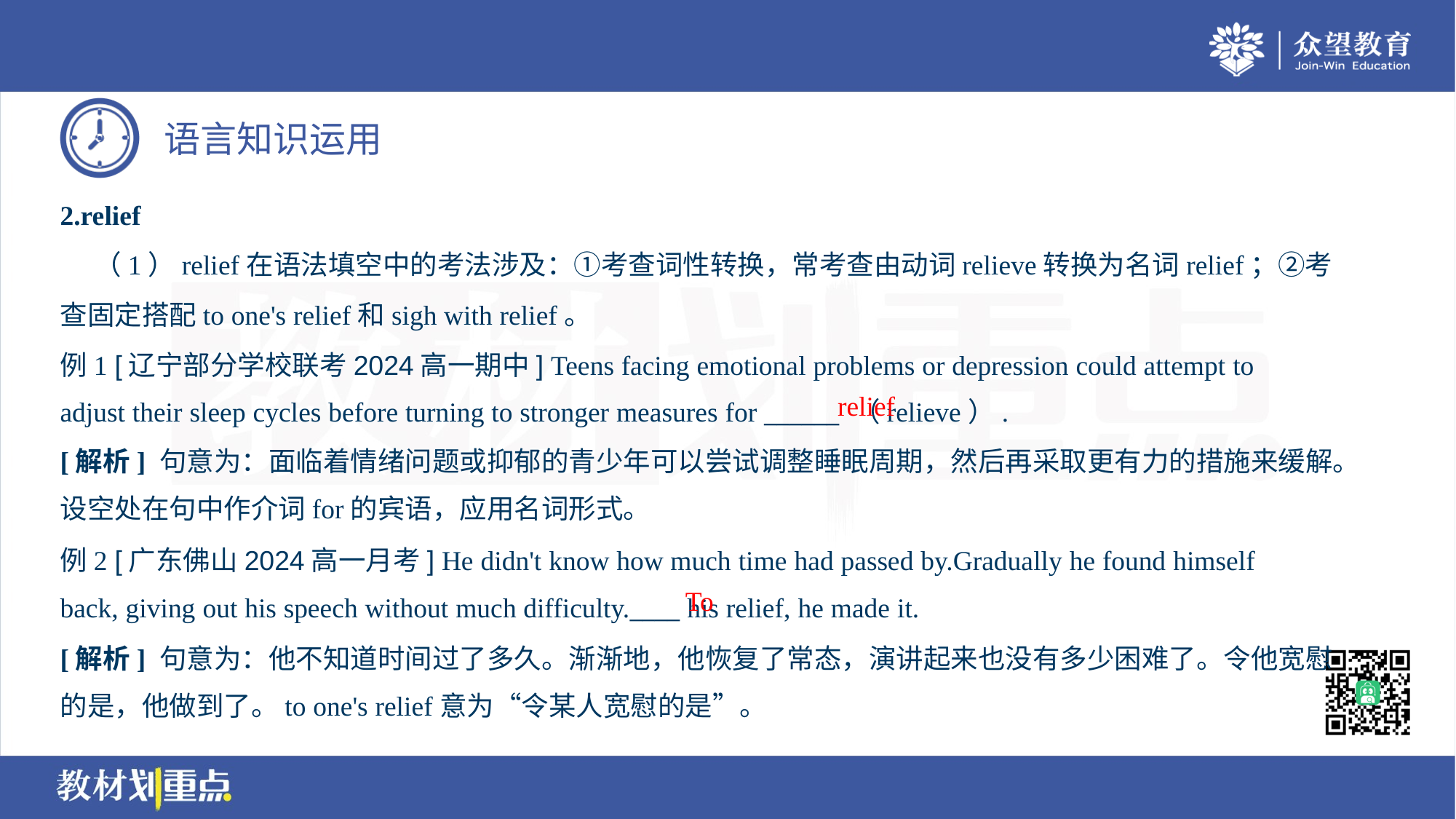

2.relief
    （1）relief在语法填空中的考法涉及：①考查词性转换，常考查由动词relieve转换为名词relief；②考
查固定搭配to one's relief和sigh with relief。
例1 [辽宁部分学校联考2024高一期中] Teens facing emotional problems or depression could attempt to
adjust their sleep cycles before turning to stronger measures for ______ （relieve）.
relief
[解析] 句意为：面临着情绪问题或抑郁的青少年可以尝试调整睡眠周期，然后再采取更有力的措施来缓解。
设空处在句中作介词for的宾语，应用名词形式。
例2 [广东佛山2024高一月考] He didn't know how much time had passed by.Gradually he found himself
back, giving out his speech without much difficulty.____ his relief, he made it.
To
[解析] 句意为：他不知道时间过了多久。渐渐地，他恢复了常态，演讲起来也没有多少困难了。令他宽慰
的是，他做到了。to one's relief意为“令某人宽慰的是”。